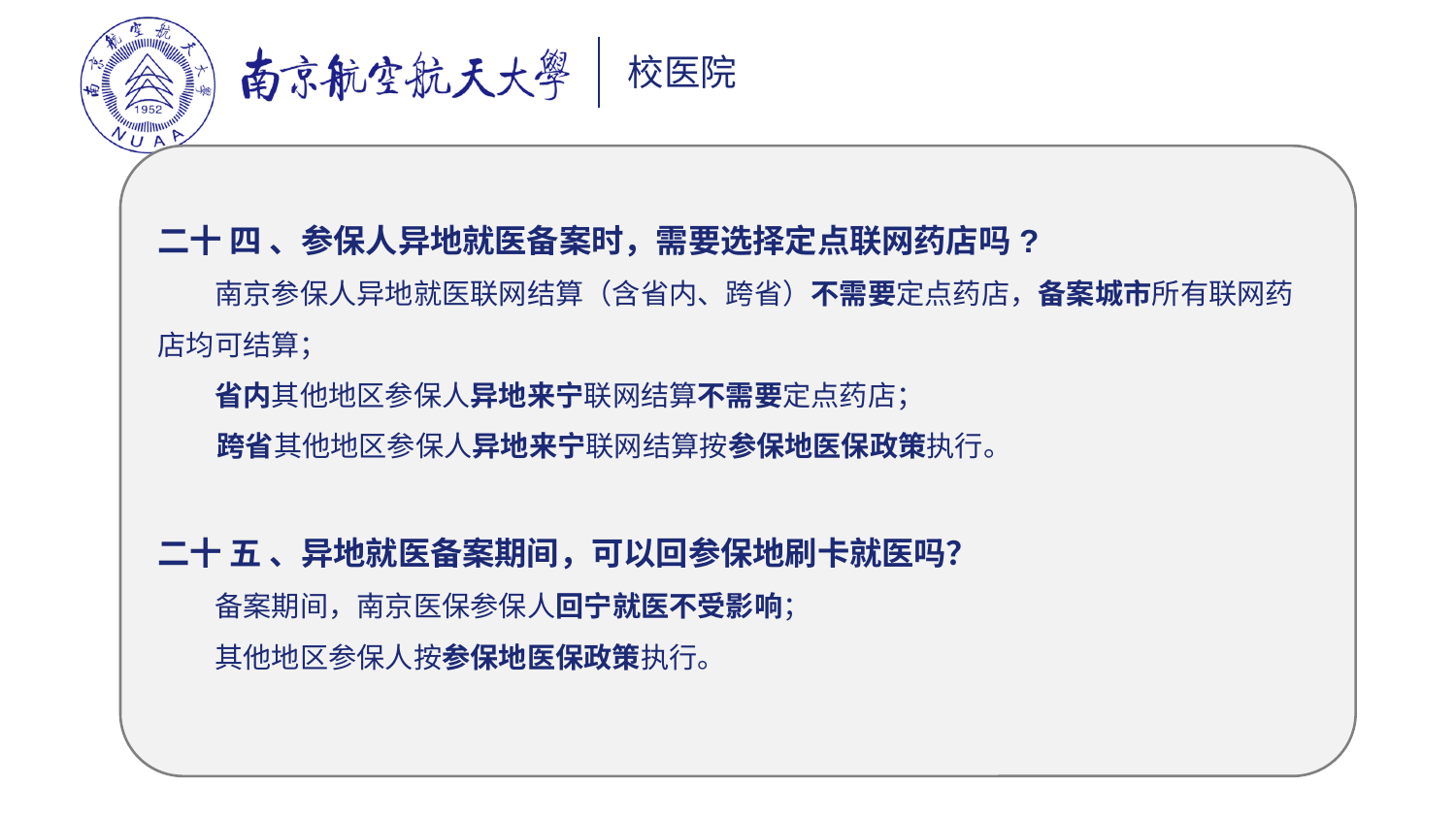

二十 四 、参保人异地就医备案时，需要选择定点联网药店吗?
        南京参保人异地就医联网结算（含省内、跨省）不需要定点药店，备案城市所有联网药
店均可结算；
        省内其他地区参保人异地来宁联网结算不需要定点药店；
        跨省其他地区参保人异地来宁联网结算按参保地医保政策执行。

二十 五 、异地就医备案期间，可以回参保地刷卡就医吗？
        备案期间，南京医保参保人回宁就医不受影响；
        其他地区参保人按参保地医保政策执行。